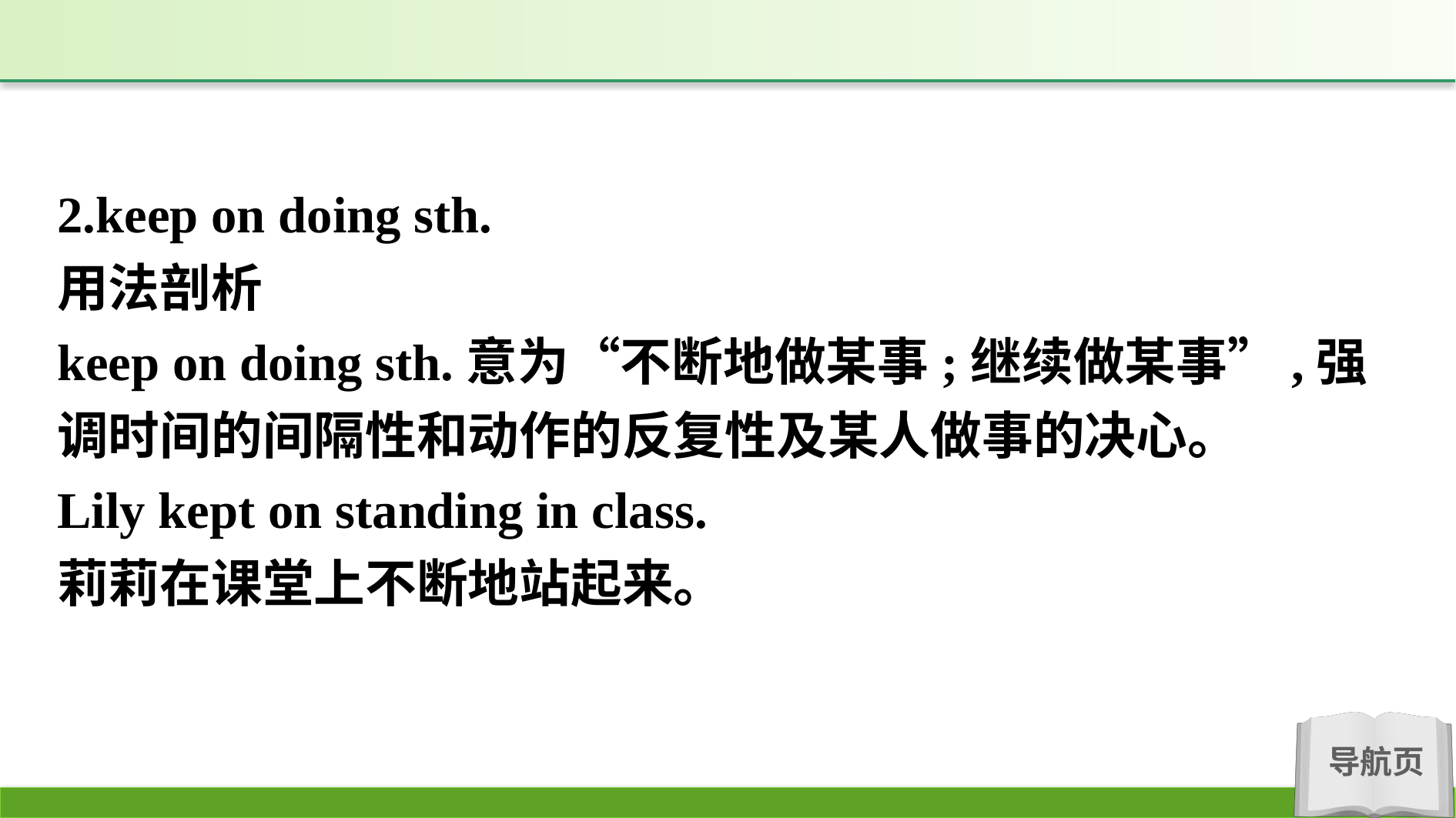

2.keep on doing sth.
用法剖析
keep on doing sth.意为“不断地做某事;继续做某事”,强调时间的间隔性和动作的反复性及某人做事的决心。
Lily kept on standing in class.
莉莉在课堂上不断地站起来。